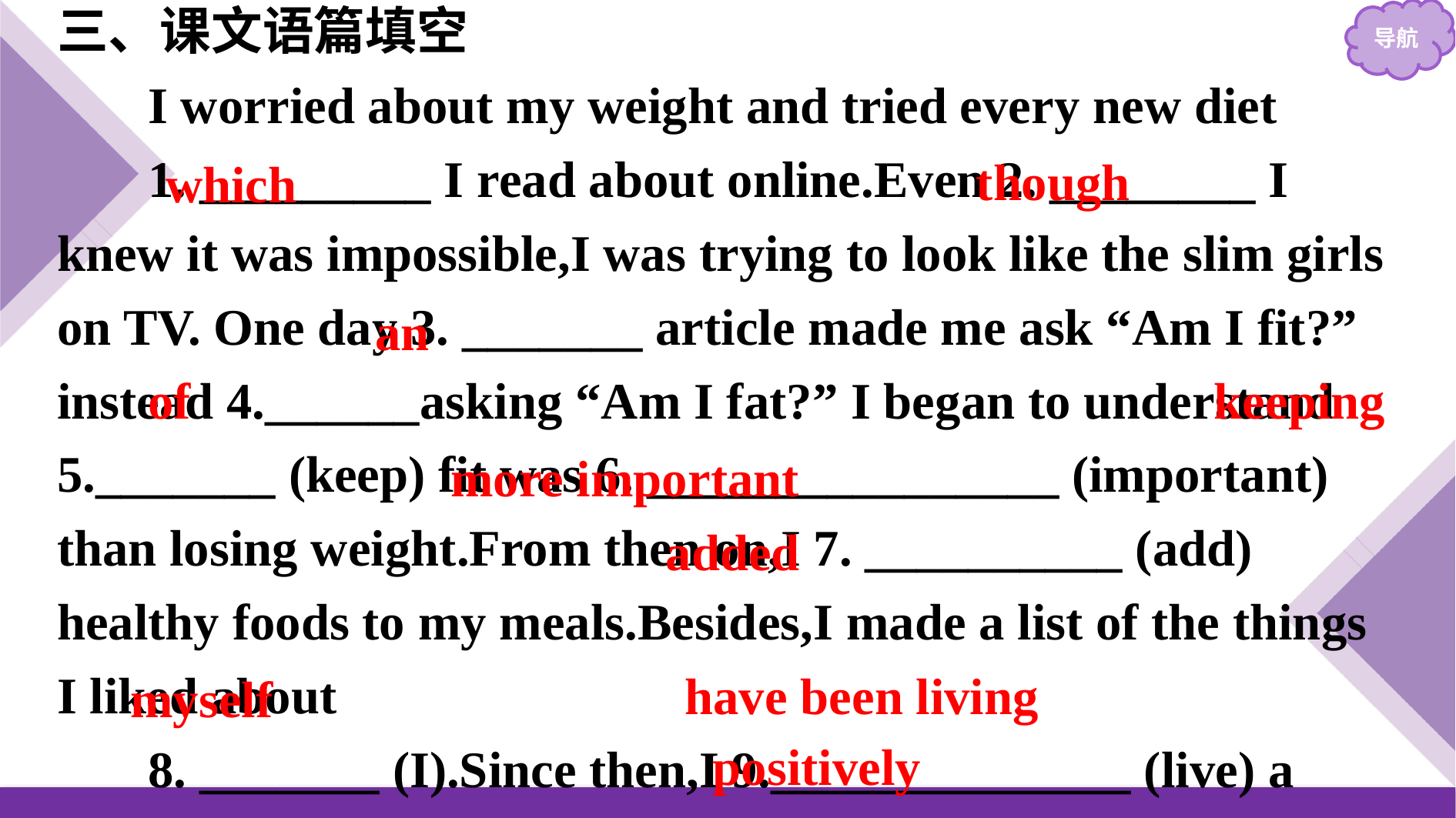

三、课文语篇填空
I worried about my weight and tried every new diet
1. _________ I read about online.Even 2. ________ I knew it was impossible,I was trying to look like the slim girls on TV. One day 3. _______ article made me ask “Am I fit?” instead 4.______asking “Am I fat?” I began to understand 5._______ (keep) fit was 6. ________________ (important) than losing weight.From then on,I 7. __________ (add) healthy foods to my meals.Besides,I made a list of the things I liked about
8. _______ (I).Since then,I 9.______________ (live) a healthy and happy life by acting 10._____________(positive).
though
which
an
keeping
of
more important
added
have been living
myself
positively